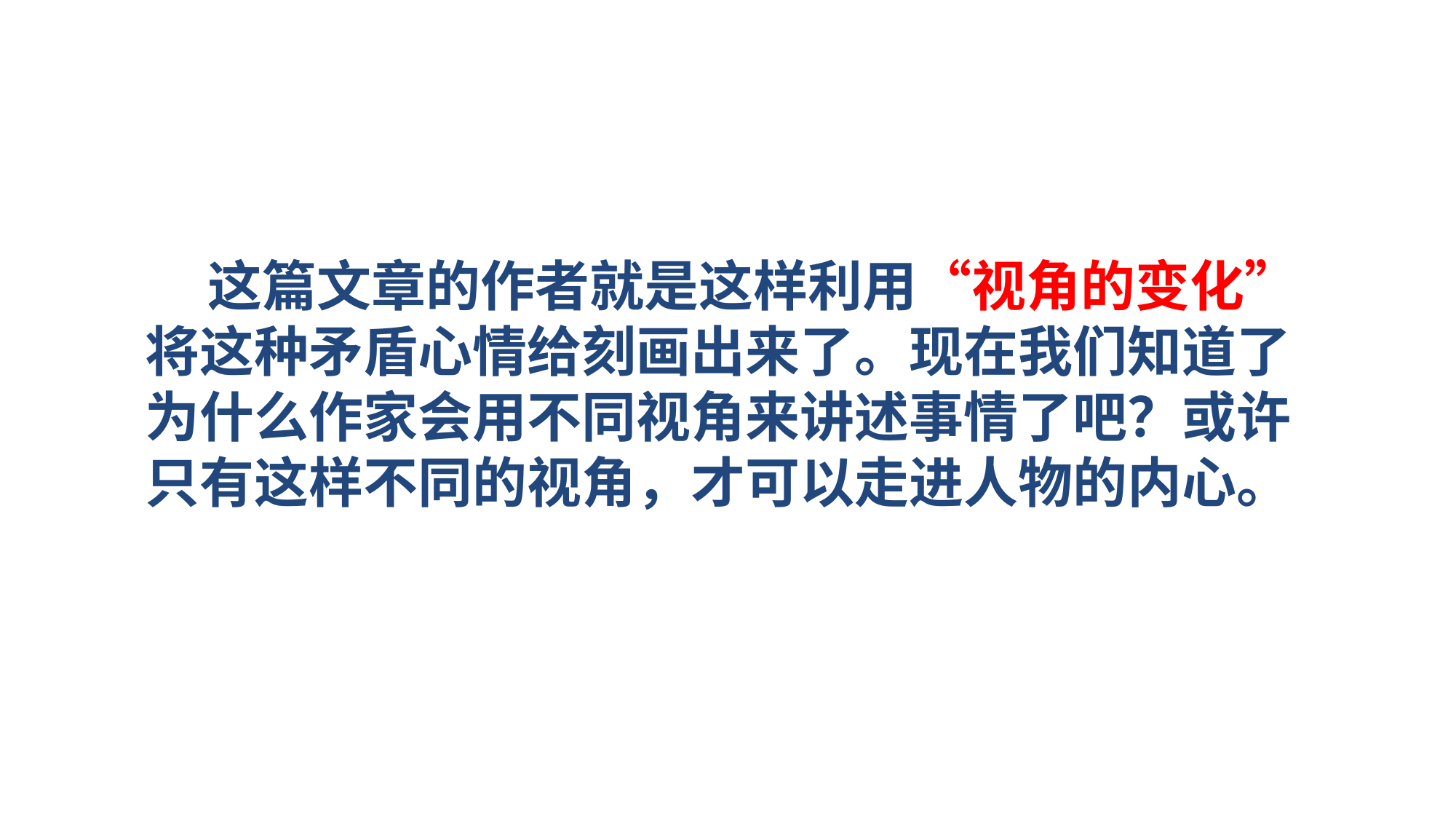

这篇文章的作者就是这样利用“视角的变化”将这种矛盾心情给刻画出来了。现在我们知道了为什么作家会用不同视角来讲述事情了吧？或许只有这样不同的视角，才可以走进人物的内心。